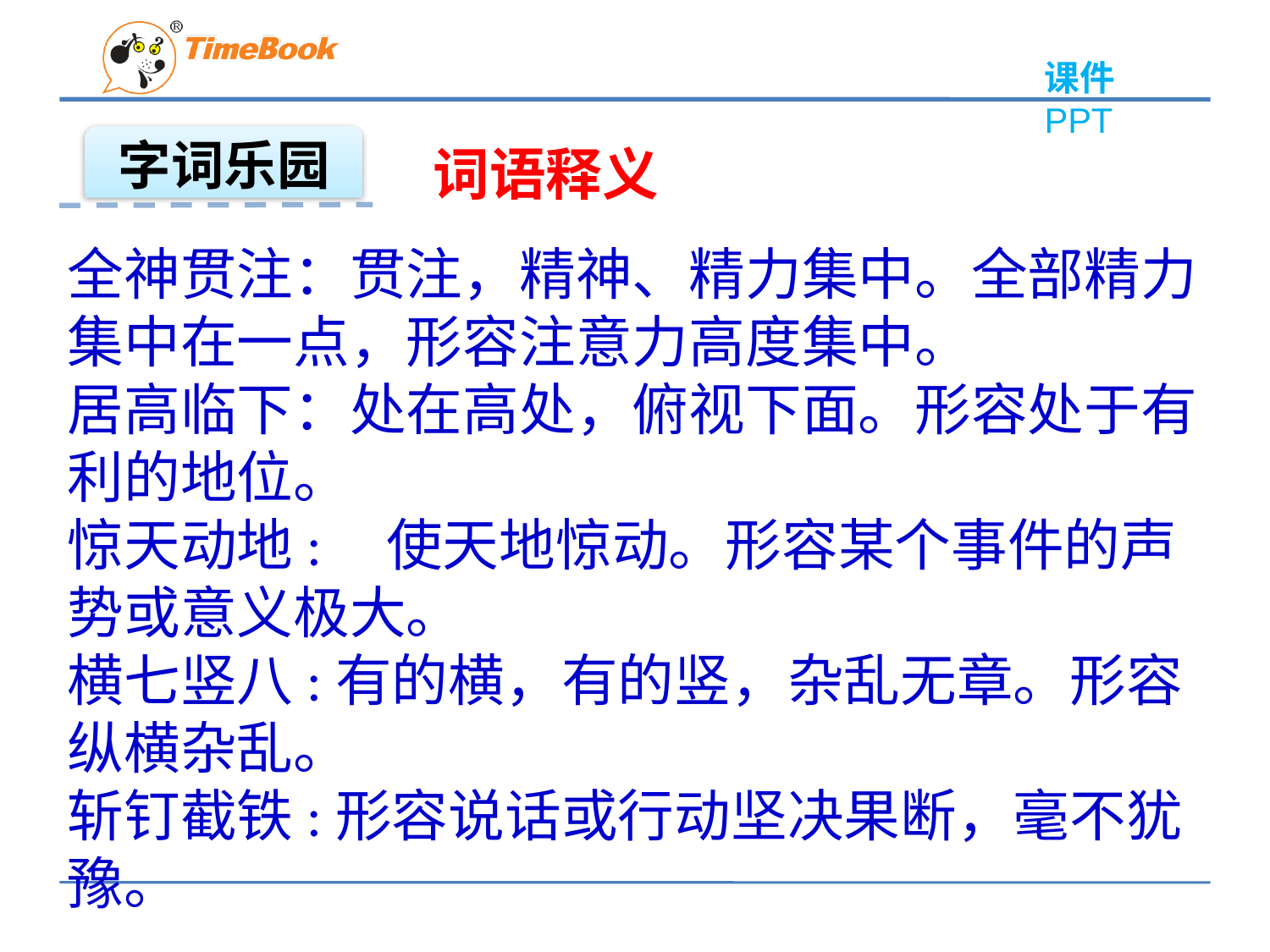

课件PPT
字词乐园
词语释义
全神贯注：贯注，精神、精力集中。全部精力集中在一点，形容注意力高度集中。
居高临下：处在高处，俯视下面。形容处于有利的地位。
惊天动地:    使天地惊动。形容某个事件的声势或意义极大。
横七竖八:有的横，有的竖，杂乱无章。形容纵横杂乱。
斩钉截铁:形容说话或行动坚决果断，毫不犹豫。